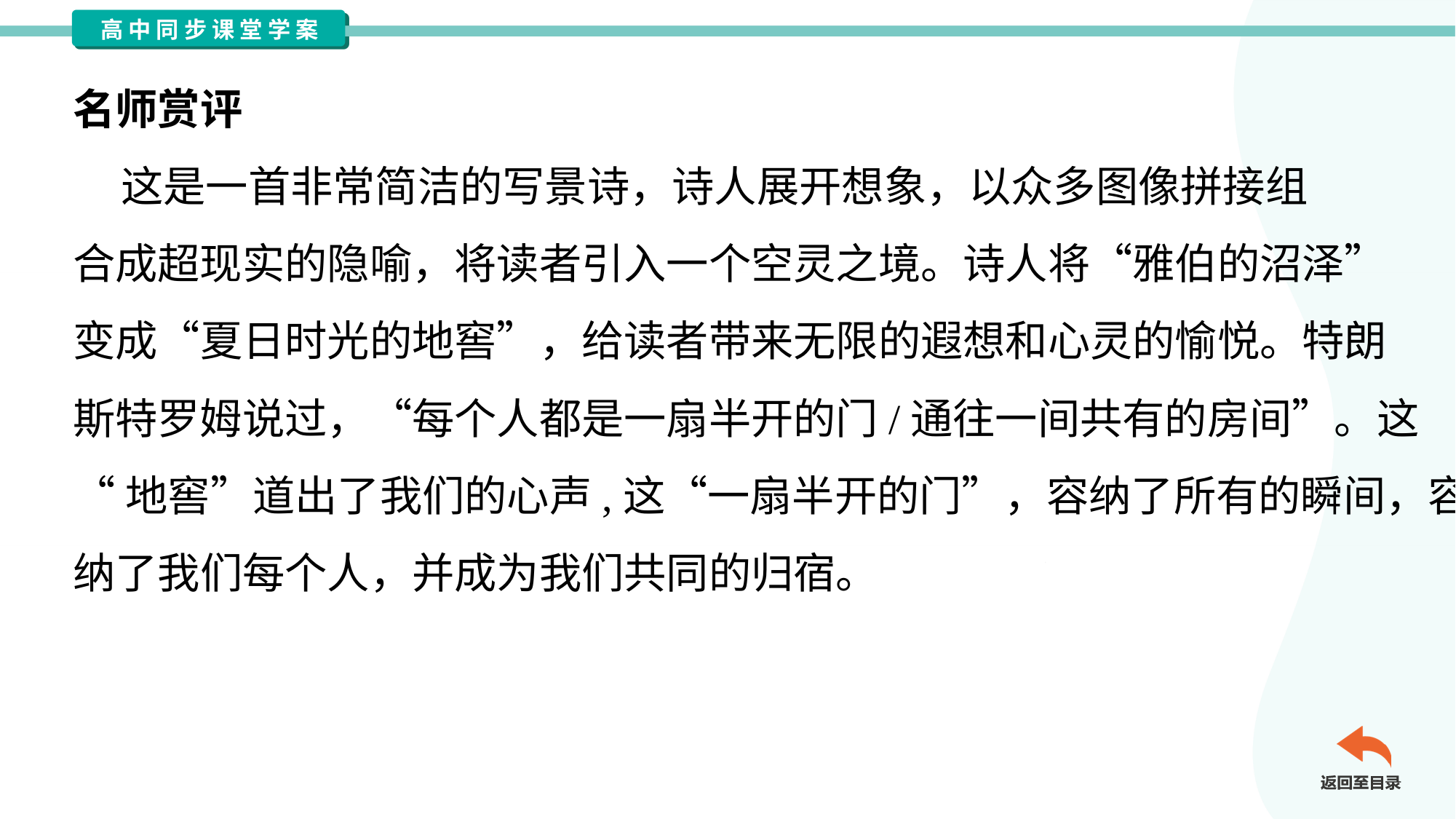

名师赏评
    这是一首非常简洁的写景诗，诗人展开想象，以众多图像拼接组
合成超现实的隐喻，将读者引入一个空灵之境。诗人将“雅伯的沼泽”
变成“夏日时光的地窖”，给读者带来无限的遐想和心灵的愉悦。特朗
斯特罗姆说过，“每个人都是一扇半开的门/通往一间共有的房间”。这
“地窖”道出了我们的心声,这“一扇半开的门”，容纳了所有的瞬间，容
纳了我们每个人，并成为我们共同的归宿。